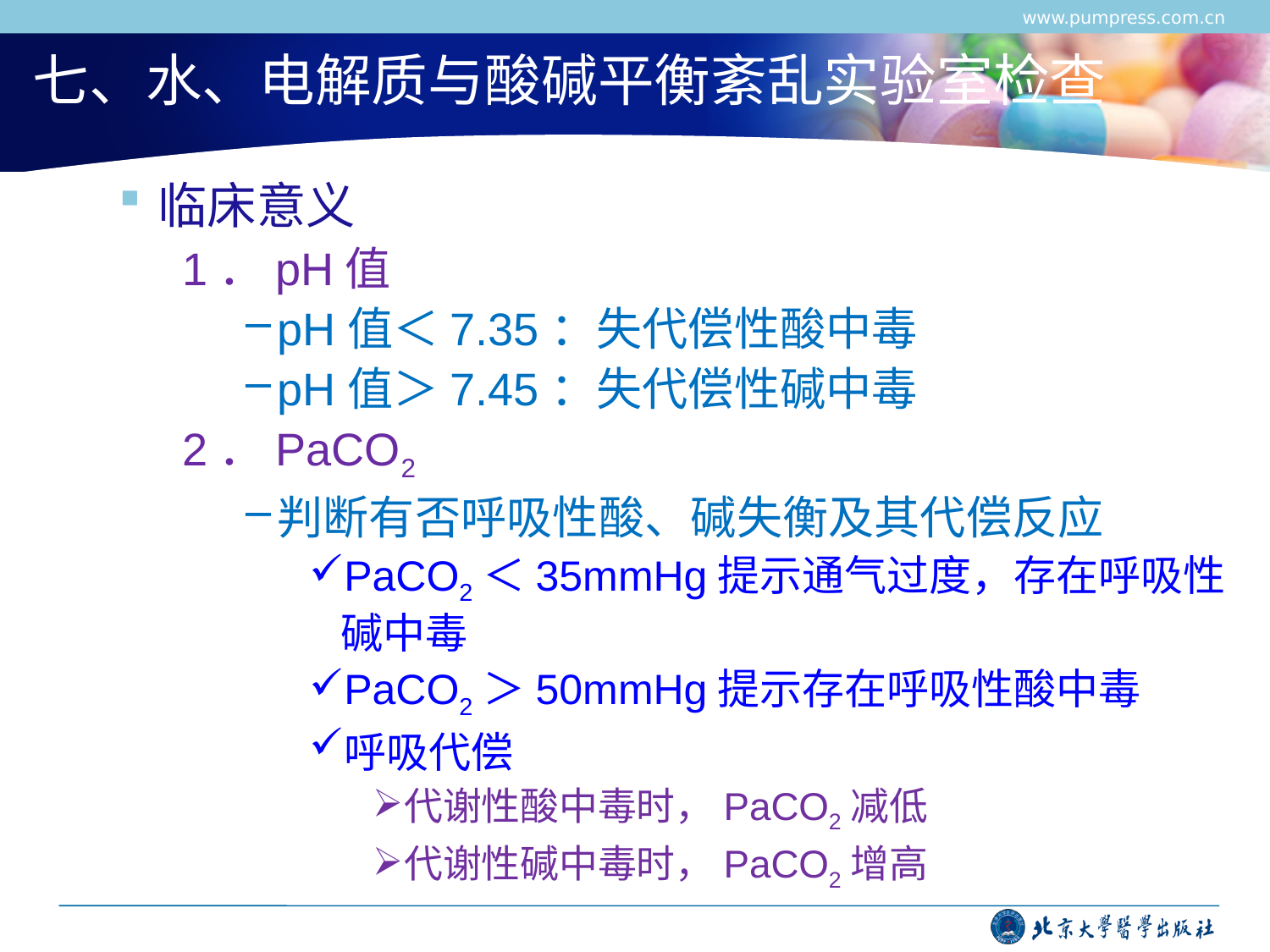

www.pumpress.com.cn
# 七、水、电解质与酸碱平衡紊乱实验室检查
临床意义
1．pH值
pH值＜7.35：失代偿性酸中毒
pH值＞7.45：失代偿性碱中毒
2．PaCO2
判断有否呼吸性酸、碱失衡及其代偿反应
PaCO2＜35mmHg提示通气过度，存在呼吸性碱中毒
PaCO2＞50mmHg提示存在呼吸性酸中毒
呼吸代偿
代谢性酸中毒时，PaCO2减低
代谢性碱中毒时，PaCO2增高